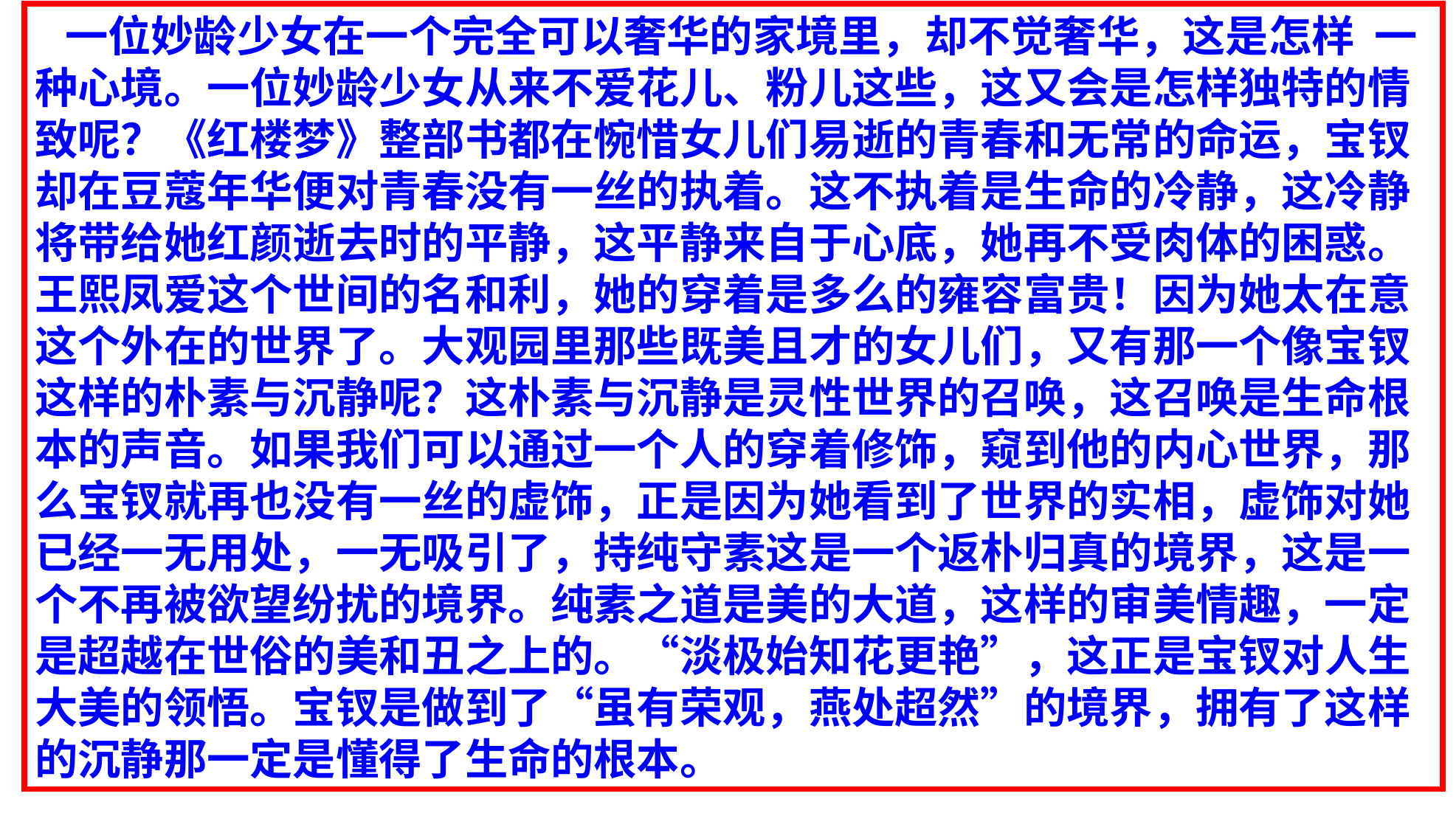

一位妙龄少女在一个完全可以奢华的家境里，却不觉奢华，这是怎样  一种心境。一位妙龄少女从来不爱花儿、粉儿这些，这又会是怎样独特的情致呢？《红楼梦》整部书都在惋惜女儿们易逝的青春和无常的命运，宝钗却在豆蔻年华便对青春没有一丝的执着。这不执着是生命的冷静，这冷静将带给她红颜逝去时的平静，这平静来自于心底，她再不受肉体的困惑。王熙凤爱这个世间的名和利，她的穿着是多么的雍容富贵！因为她太在意这个外在的世界了。大观园里那些既美且才的女儿们，又有那一个像宝钗这样的朴素与沉静呢？这朴素与沉静是灵性世界的召唤，这召唤是生命根本的声音。如果我们可以通过一个人的穿着修饰，窥到他的内心世界，那么宝钗就再也没有一丝的虚饰，正是因为她看到了世界的实相，虚饰对她已经一无用处，一无吸引了，持纯守素这是一个返朴归真的境界，这是一个不再被欲望纷扰的境界。纯素之道是美的大道，这样的审美情趣，一定是超越在世俗的美和丑之上的。“淡极始知花更艳”，这正是宝钗对人生大美的领悟。宝钗是做到了“虽有荣观，燕处超然”的境界，拥有了这样的沉静那一定是懂得了生命的根本。